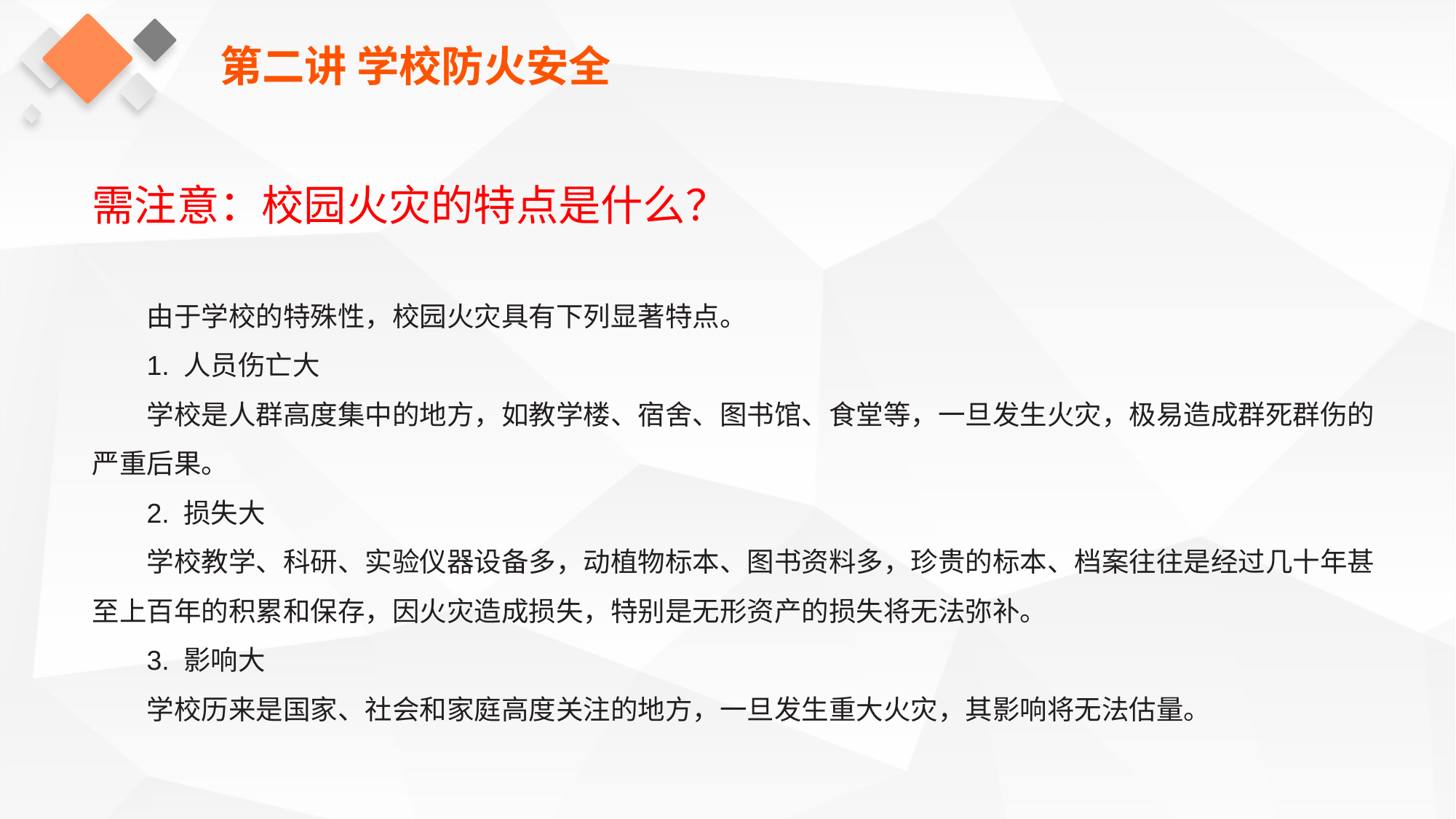

第二讲 学校防火安全
需注意：校园火灾的特点是什么？
由于学校的特殊性，校园火灾具有下列显著特点。
1. 人员伤亡大
学校是人群高度集中的地方，如教学楼、宿舍、图书馆、食堂等，一旦发生火灾，极易造成群死群伤的严重后果。
2. 损失大
学校教学、科研、实验仪器设备多，动植物标本、图书资料多，珍贵的标本、档案往往是经过几十年甚至上百年的积累和保存，因火灾造成损失，特别是无形资产的损失将无法弥补。
3. 影响大
学校历来是国家、社会和家庭高度关注的地方，一旦发生重大火灾，其影响将无法估量。